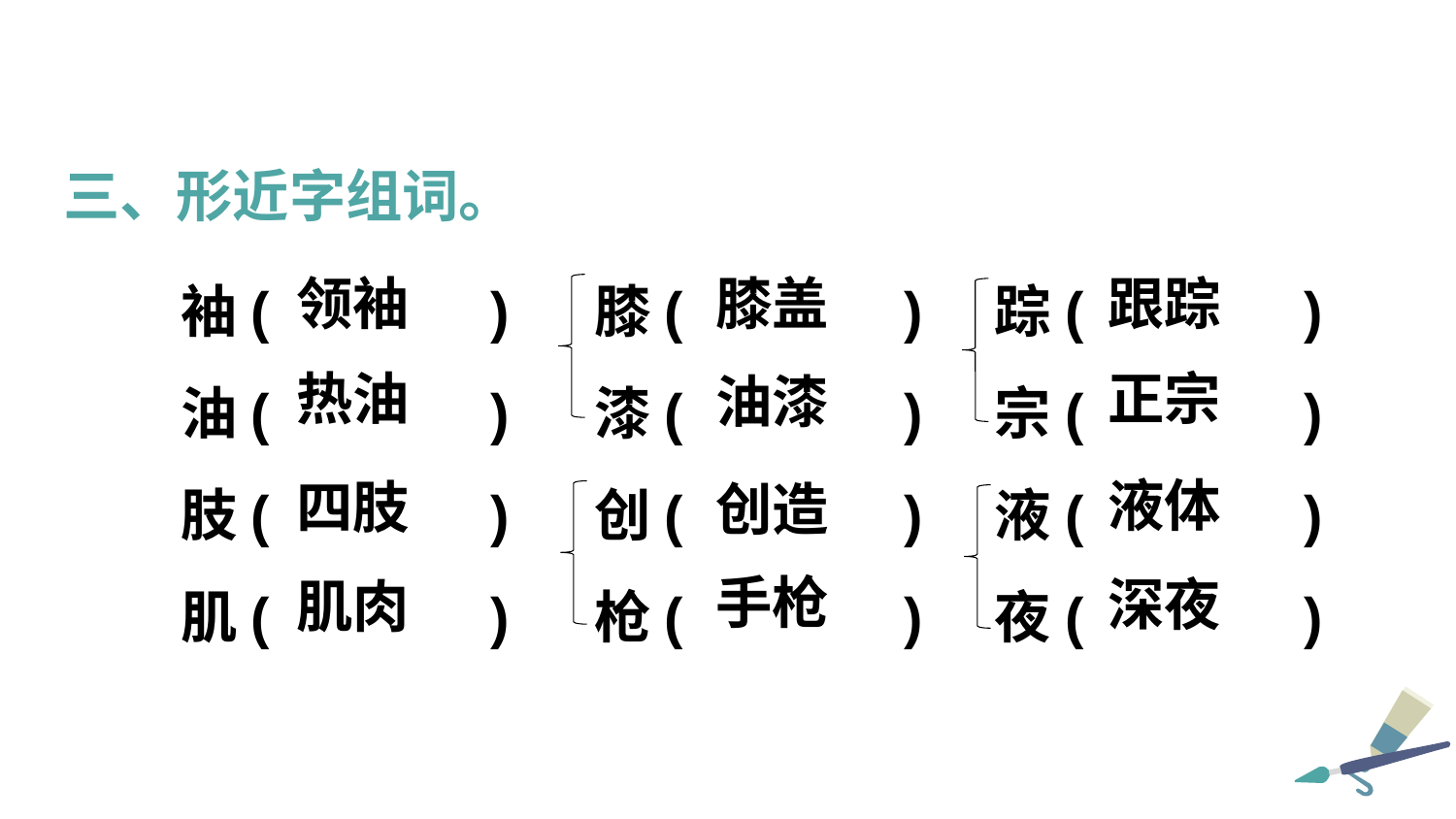

三、形近字组词。
袖(              )	膝(              )	踪(              )
油(              )	漆(              )	宗(              )
肢(              )	创(              )	液(              )
肌(              )	枪(              )	夜(              )
领袖
膝盖
跟踪

热油
正宗
油漆
液体
四肢
创造

手枪
深夜
肌肉